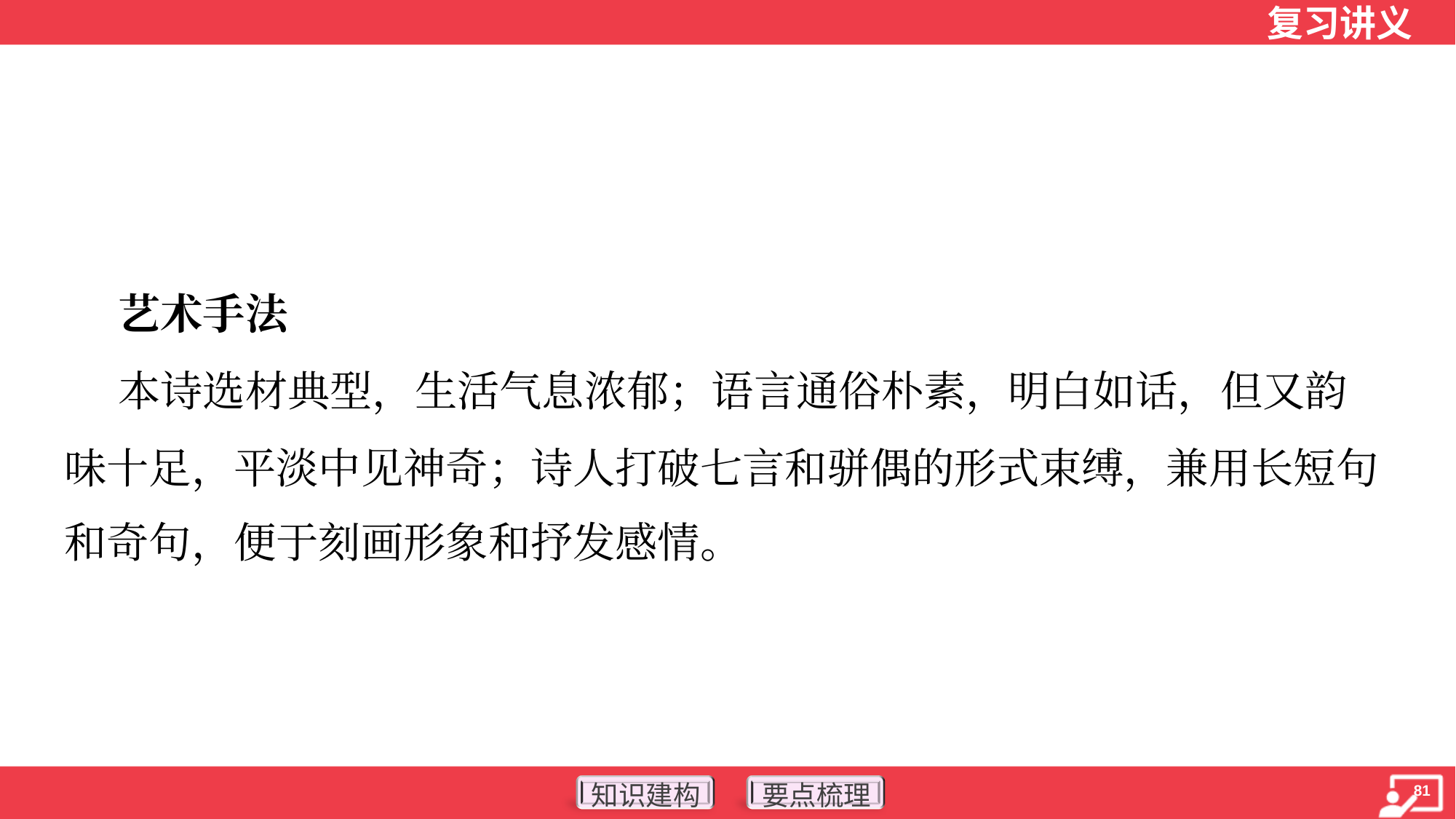

艺术手法
    本诗选材典型，生活气息浓郁；语言通俗朴素，明白如话，但又韵
味十足，平淡中见神奇；诗人打破七言和骈偶的形式束缚，兼用长短句
和奇句，便于刻画形象和抒发感情。